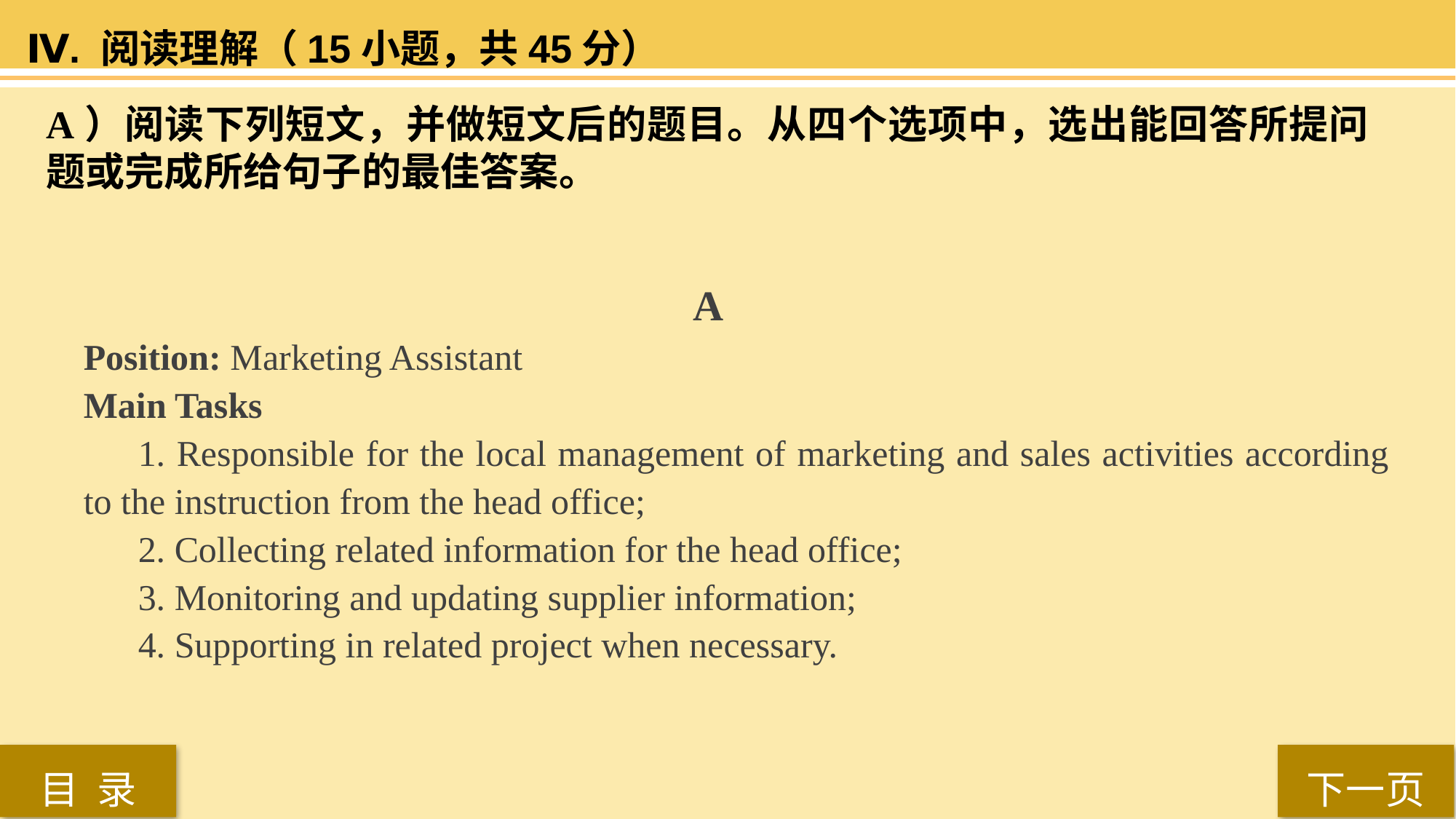

Ⅳ. 阅读理解（15小题，共45分）
A）阅读下列短文，并做短文后的题目。从四个选项中，选出能回答所提问题或完成所给句子的最佳答案。
                                                                   A
Position: Marketing Assistant
Main Tasks
1. Responsible for the local management of marketing and sales activities according to the instruction from the head office;
2. Collecting related information for the head office;
3. Monitoring and updating supplier information;
4. Supporting in related project when necessary.